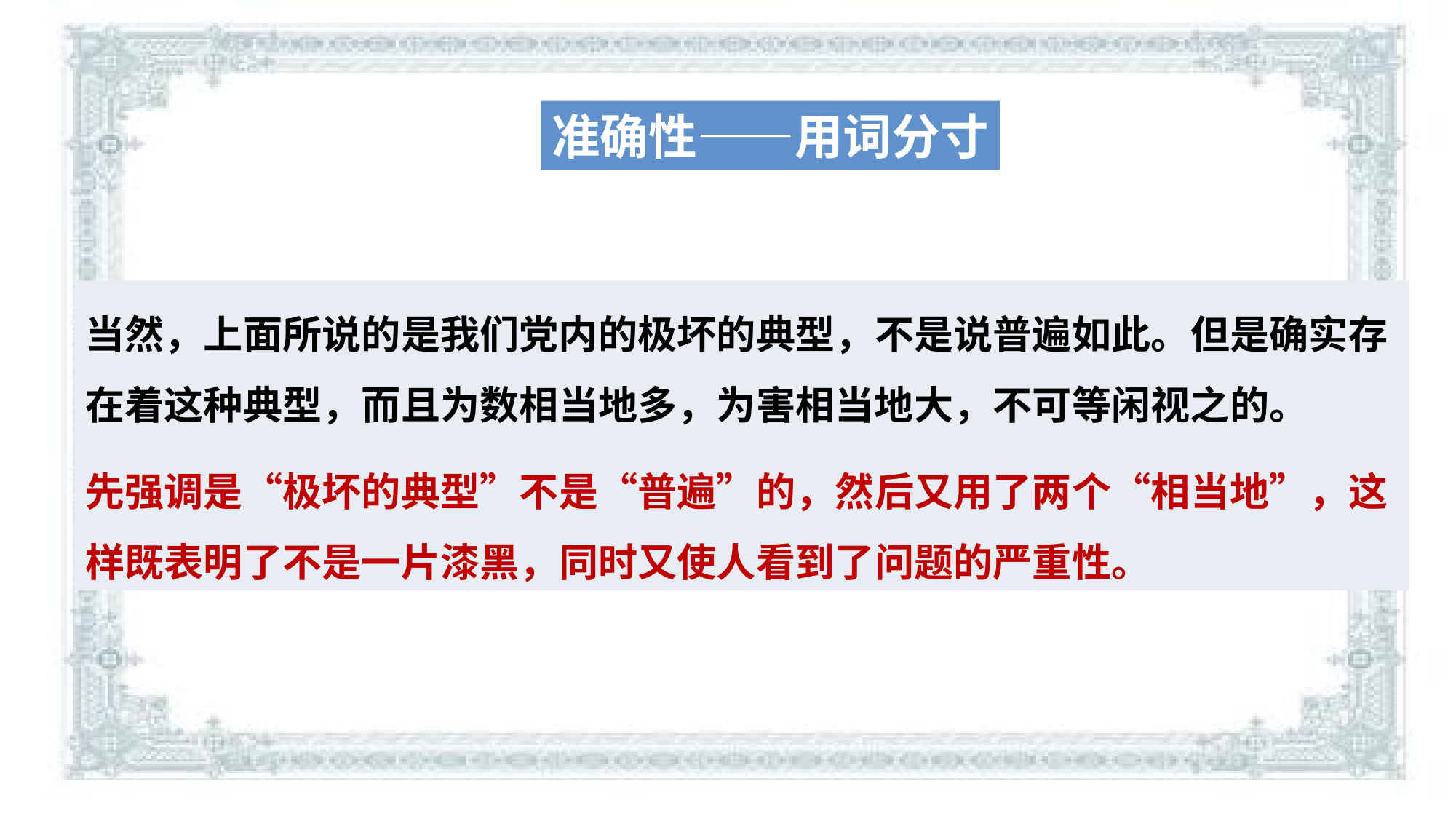

准确性——用词分寸
当然，上面所说的是我们党内的极坏的典型，不是说普遍如此。但是确实存在着这种典型，而且为数相当地多，为害相当地大，不可等闲视之的。
先强调是“极坏的典型”不是“普遍”的，然后又用了两个“相当地”，这样既表明了不是一片漆黑，同时又使人看到了问题的严重性。